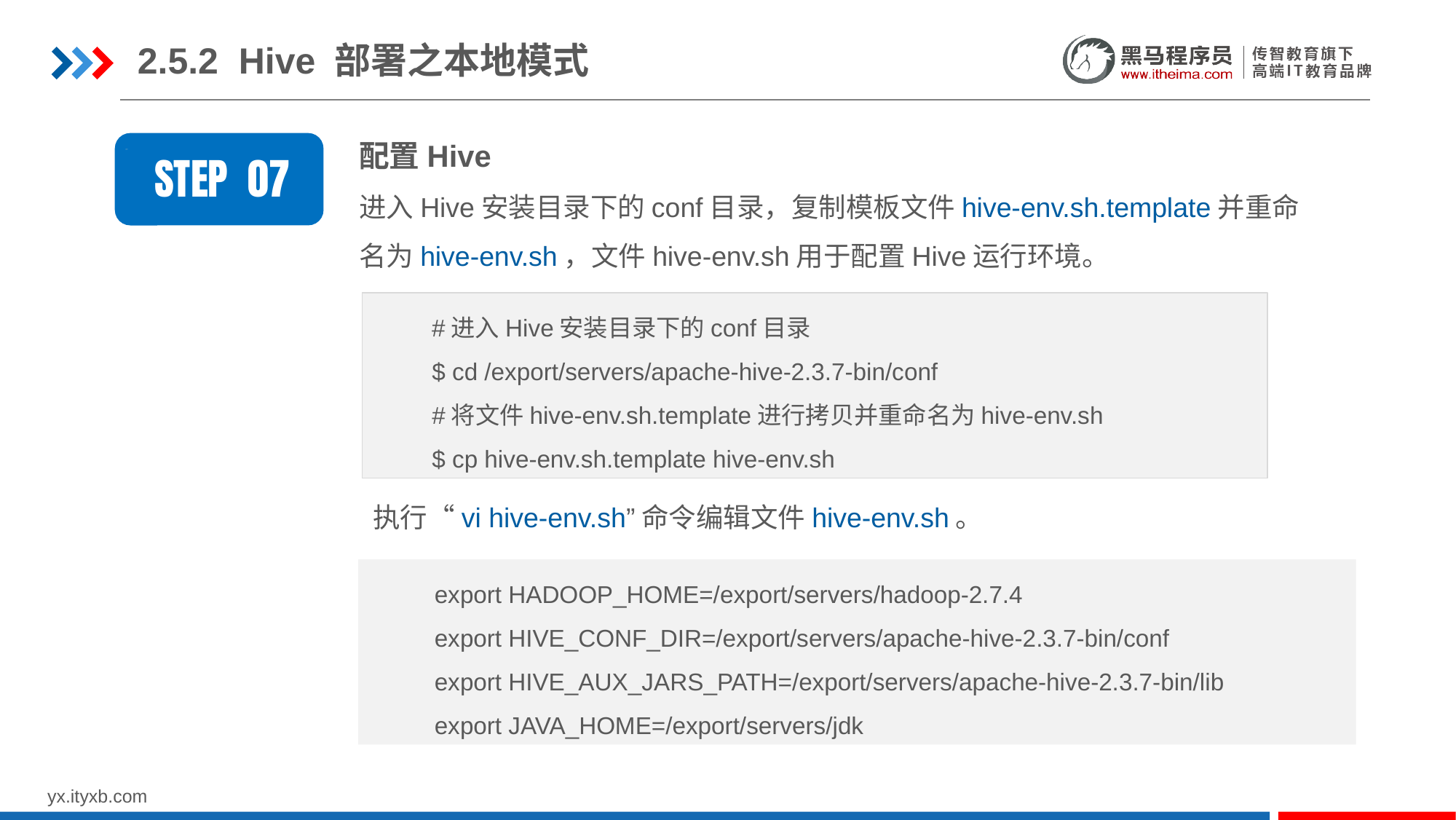

2.5.2  Hive 部署之本地模式

配置Hive
进入Hive安装目录下的conf目录，复制模板文件hive-env.sh.template并重命名为hive-env.sh，文件hive-env.sh用于配置Hive运行环境。

STEP  07
    #进入Hive安装目录下的conf目录
    $ cd /export/servers/apache-hive-2.3.7-bin/conf
    #将文件hive-env.sh.template进行拷贝并重命名为hive-env.sh
    $ cp hive-env.sh.template hive-env.sh
执行“vi hive-env.sh”命令编辑文件hive-env.sh。
     export HADOOP_HOME=/export/servers/hadoop-2.7.4
     export HIVE_CONF_DIR=/export/servers/apache-hive-2.3.7-bin/conf
     export HIVE_AUX_JARS_PATH=/export/servers/apache-hive-2.3.7-bin/lib
     export JAVA_HOME=/export/servers/jdk